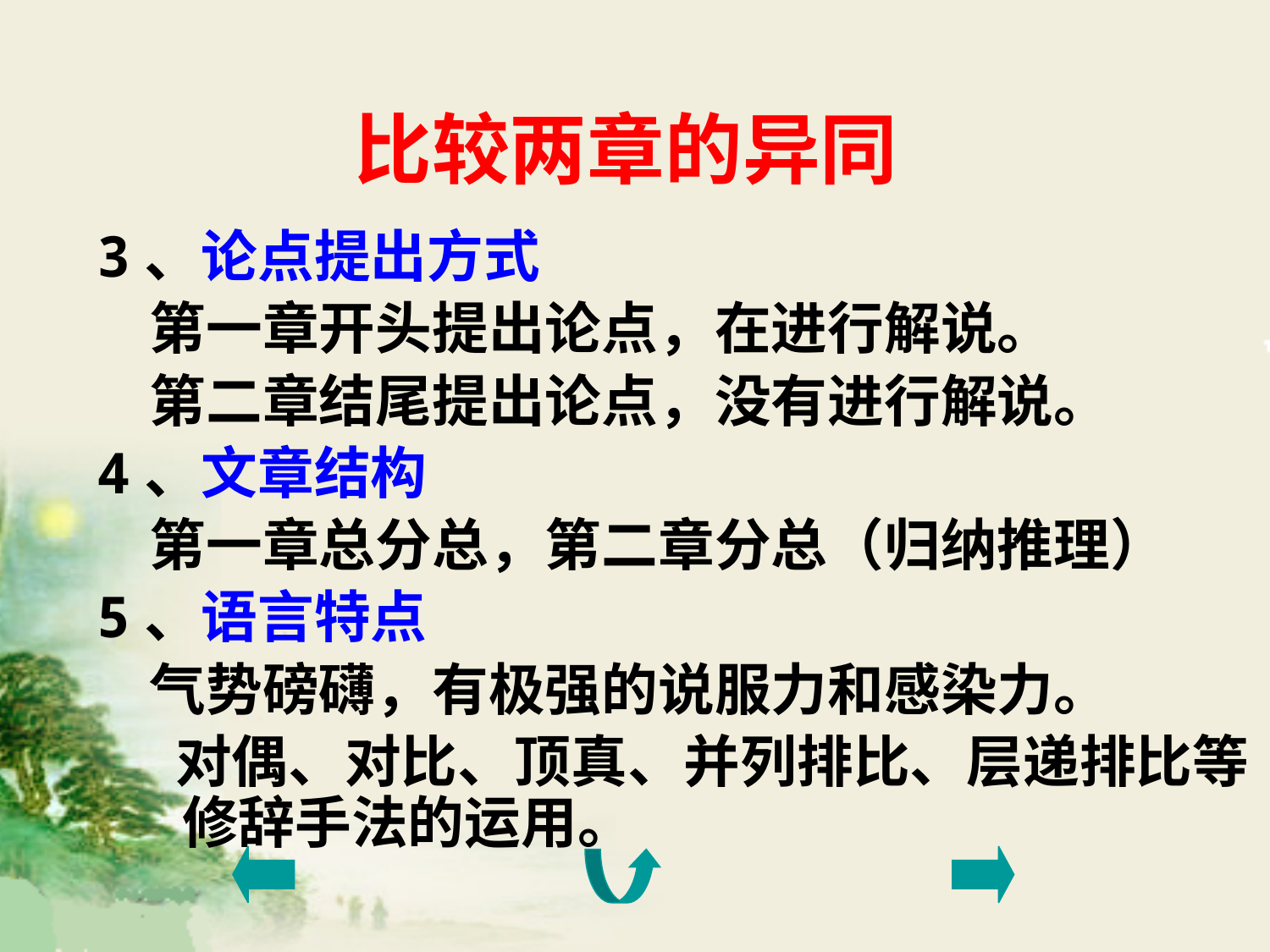

比较两章的异同
3、论点提出方式
   第一章开头提出论点，在进行解说。
   第二章结尾提出论点，没有进行解说。
4、文章结构
   第一章总分总，第二章分总（归纳推理）
5、语言特点
   气势磅礴，有极强的说服力和感染力。
     对偶、对比、顶真、并列排比、层递排比等修辞手法的运用。